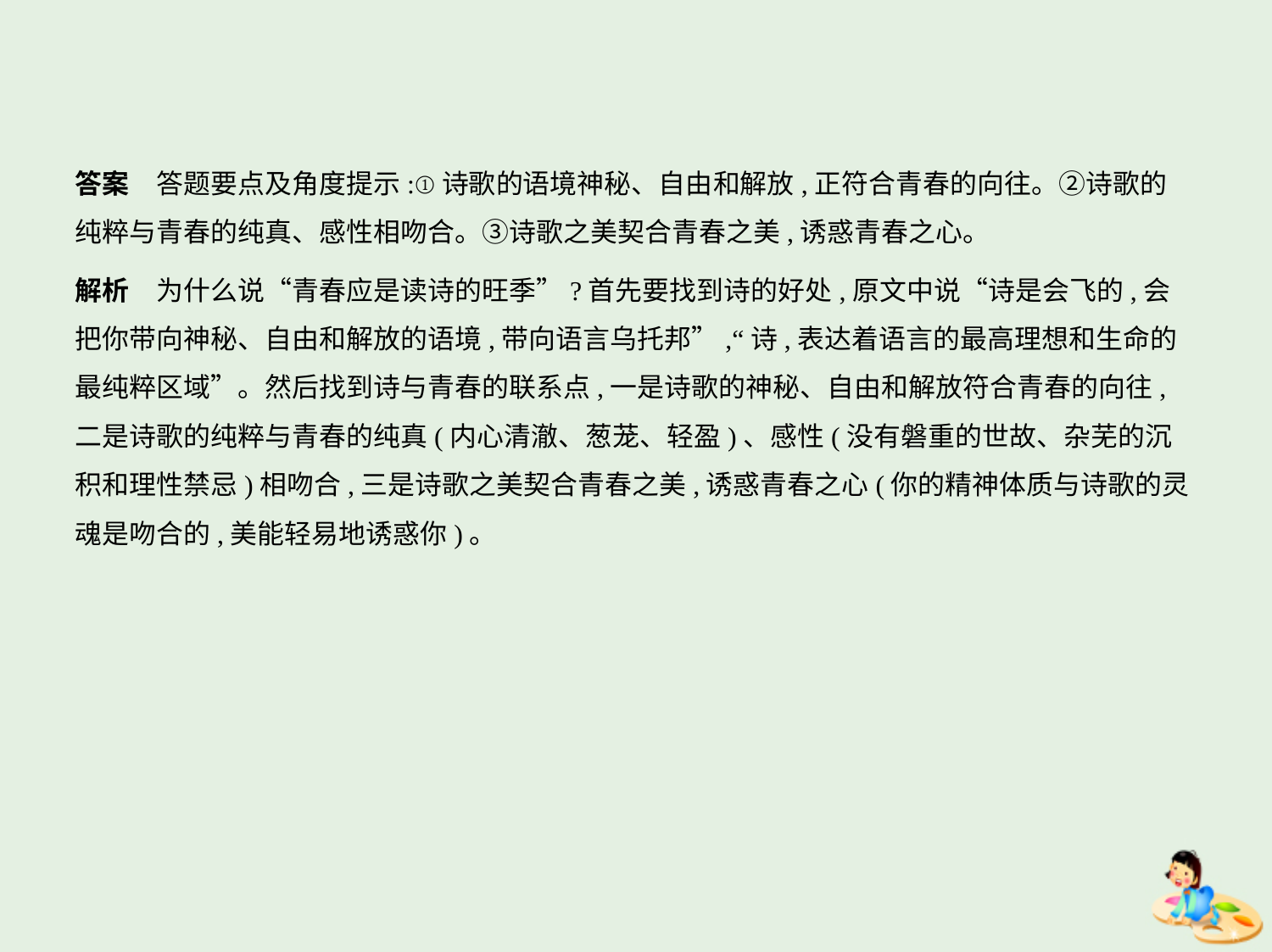

答案　答题要点及角度提示:①诗歌的语境神秘、自由和解放,正符合青春的向往。②诗歌的
纯粹与青春的纯真、感性相吻合。③诗歌之美契合青春之美,诱惑青春之心。
解析　为什么说“青春应是读诗的旺季”?首先要找到诗的好处,原文中说“诗是会飞的,会
把你带向神秘、自由和解放的语境,带向语言乌托邦”,“诗,表达着语言的最高理想和生命的
最纯粹区域”。然后找到诗与青春的联系点,一是诗歌的神秘、自由和解放符合青春的向往,
二是诗歌的纯粹与青春的纯真(内心清澈、葱茏、轻盈)、感性(没有磐重的世故、杂芜的沉
积和理性禁忌)相吻合,三是诗歌之美契合青春之美,诱惑青春之心(你的精神体质与诗歌的灵
魂是吻合的,美能轻易地诱惑你)。